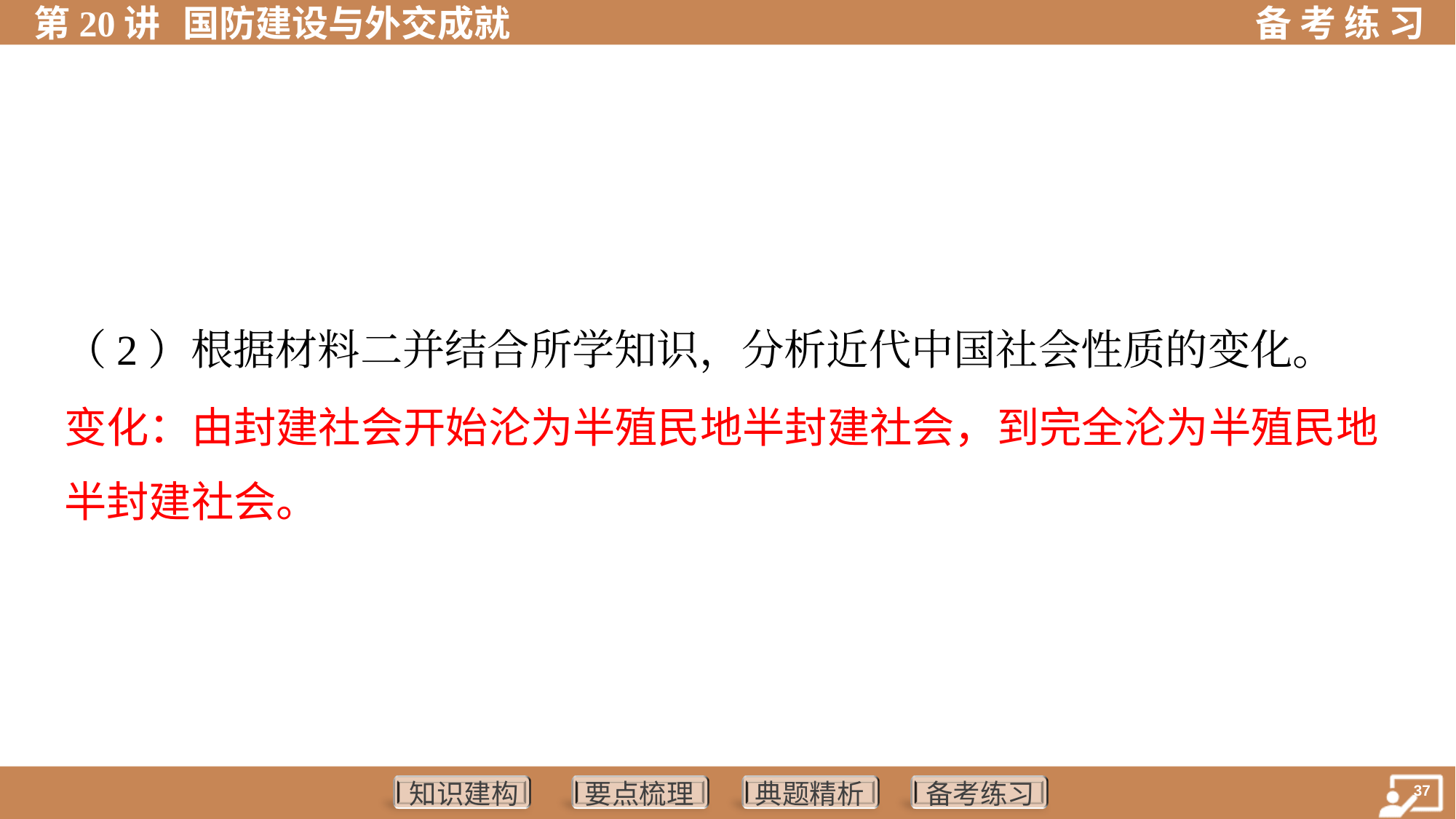

（2）根据材料二并结合所学知识，分析近代中国社会性质的变化。
变化：由封建社会开始沦为半殖民地半封建社会，到完全沦为半殖民地
半封建社会。